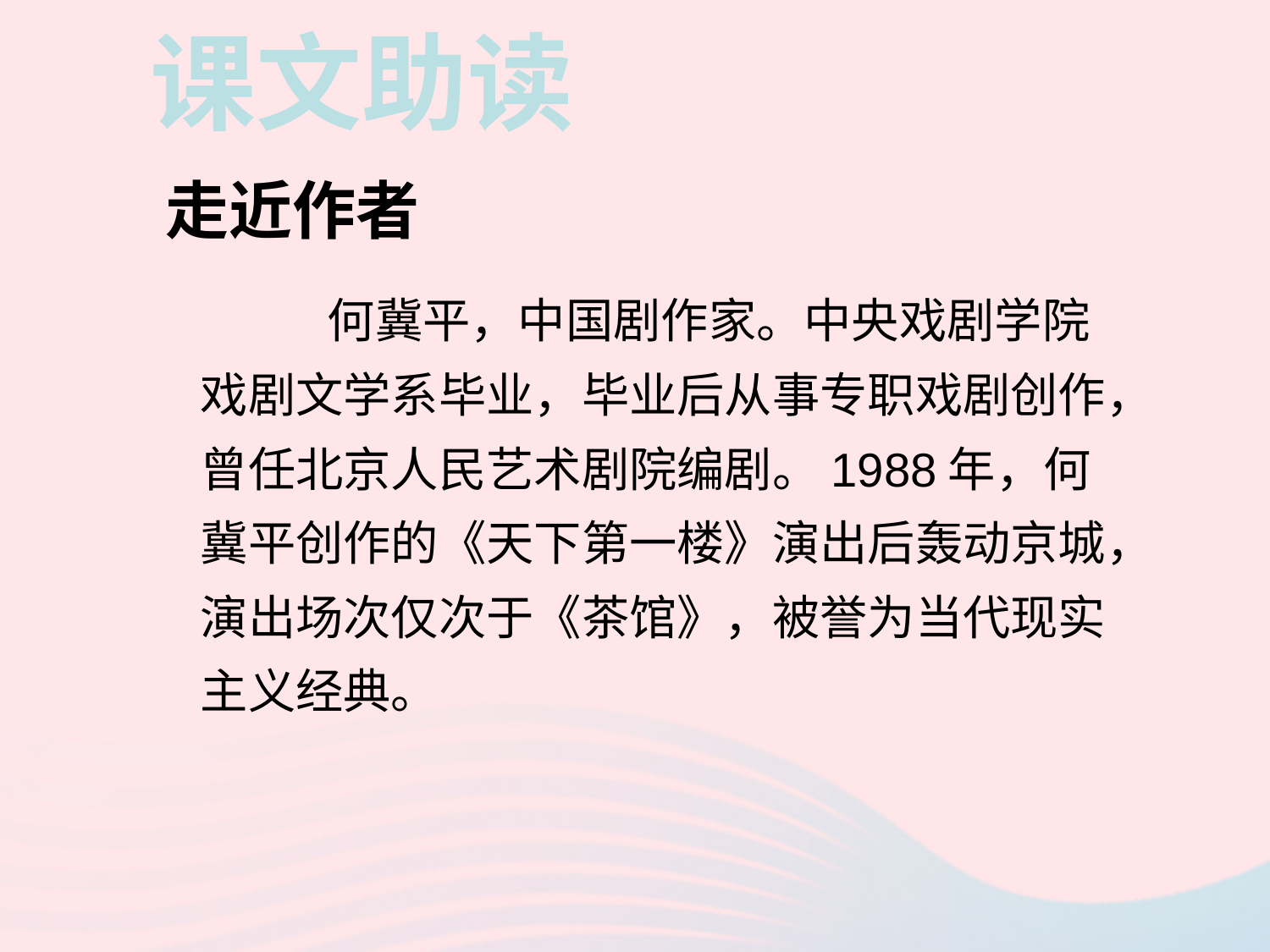

课文助读
走近作者
	何冀平，中国剧作家。中央戏剧学院戏剧文学系毕业，毕业后从事专职戏剧创作，曾任北京人民艺术剧院编剧。1988年，何冀平创作的《天下第一楼》演出后轰动京城，演出场次仅次于《茶馆》，被誉为当代现实主义经典。